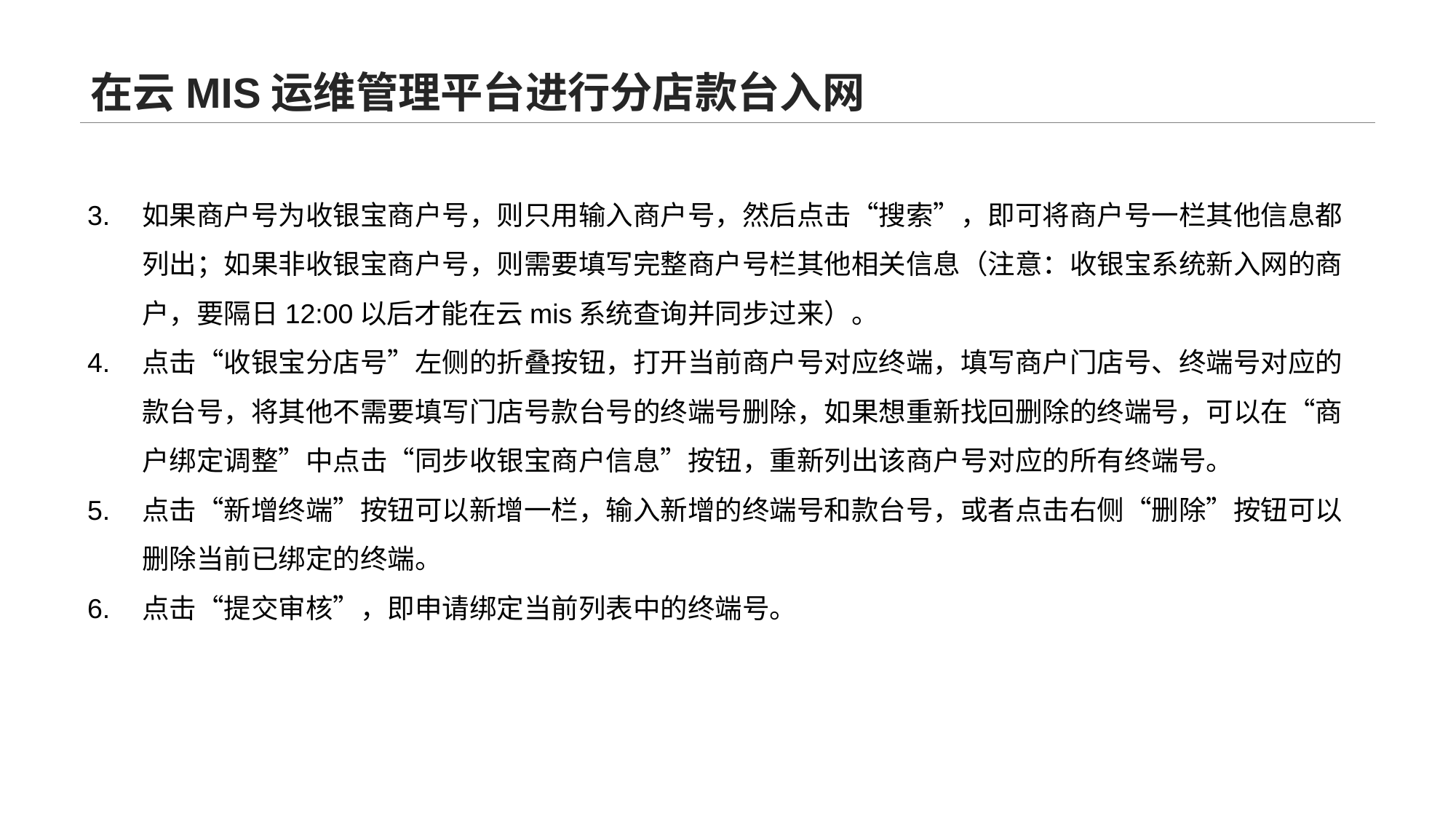

在云MIS运维管理平台进行分店款台入网
如果商户号为收银宝商户号，则只用输入商户号，然后点击“搜索”，即可将商户号一栏其他信息都列出；如果非收银宝商户号，则需要填写完整商户号栏其他相关信息（注意：收银宝系统新入网的商户，要隔日12:00以后才能在云mis系统查询并同步过来）。
点击“收银宝分店号”左侧的折叠按钮，打开当前商户号对应终端，填写商户门店号、终端号对应的款台号，将其他不需要填写门店号款台号的终端号删除，如果想重新找回删除的终端号，可以在“商户绑定调整”中点击“同步收银宝商户信息”按钮，重新列出该商户号对应的所有终端号。
点击“新增终端”按钮可以新增一栏，输入新增的终端号和款台号，或者点击右侧“删除”按钮可以删除当前已绑定的终端。
点击“提交审核”，即申请绑定当前列表中的终端号。